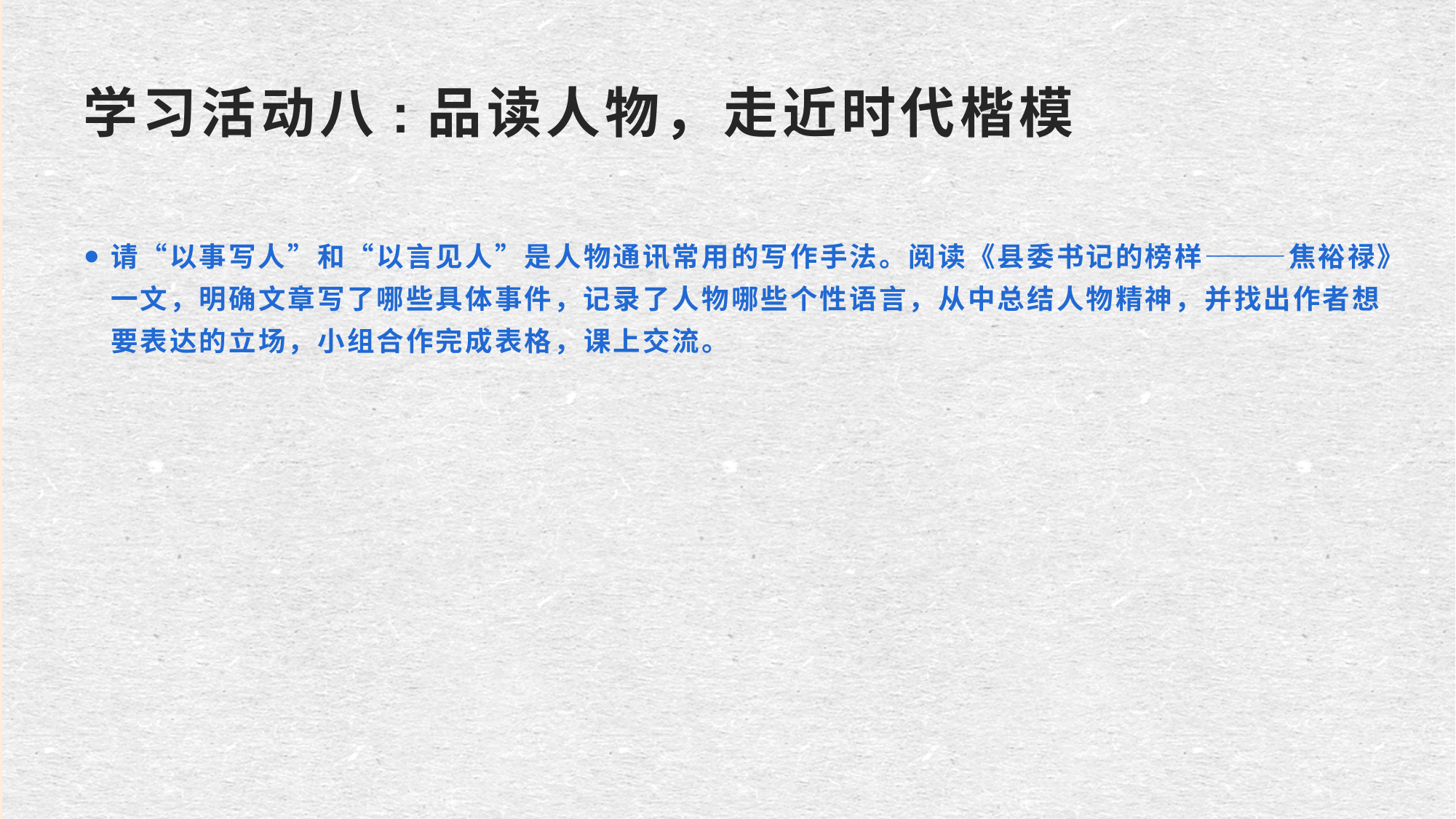

# 学习活动八:品读人物，走近时代楷模
请“以事写人”和“以言见人”是人物通讯常用的写作手法。阅读《县委书记的榜样———焦裕禄》一文，明确文章写了哪些具体事件，记录了人物哪些个性语言，从中总结人物精神，并找出作者想要表达的立场，小组合作完成表格，课上交流。